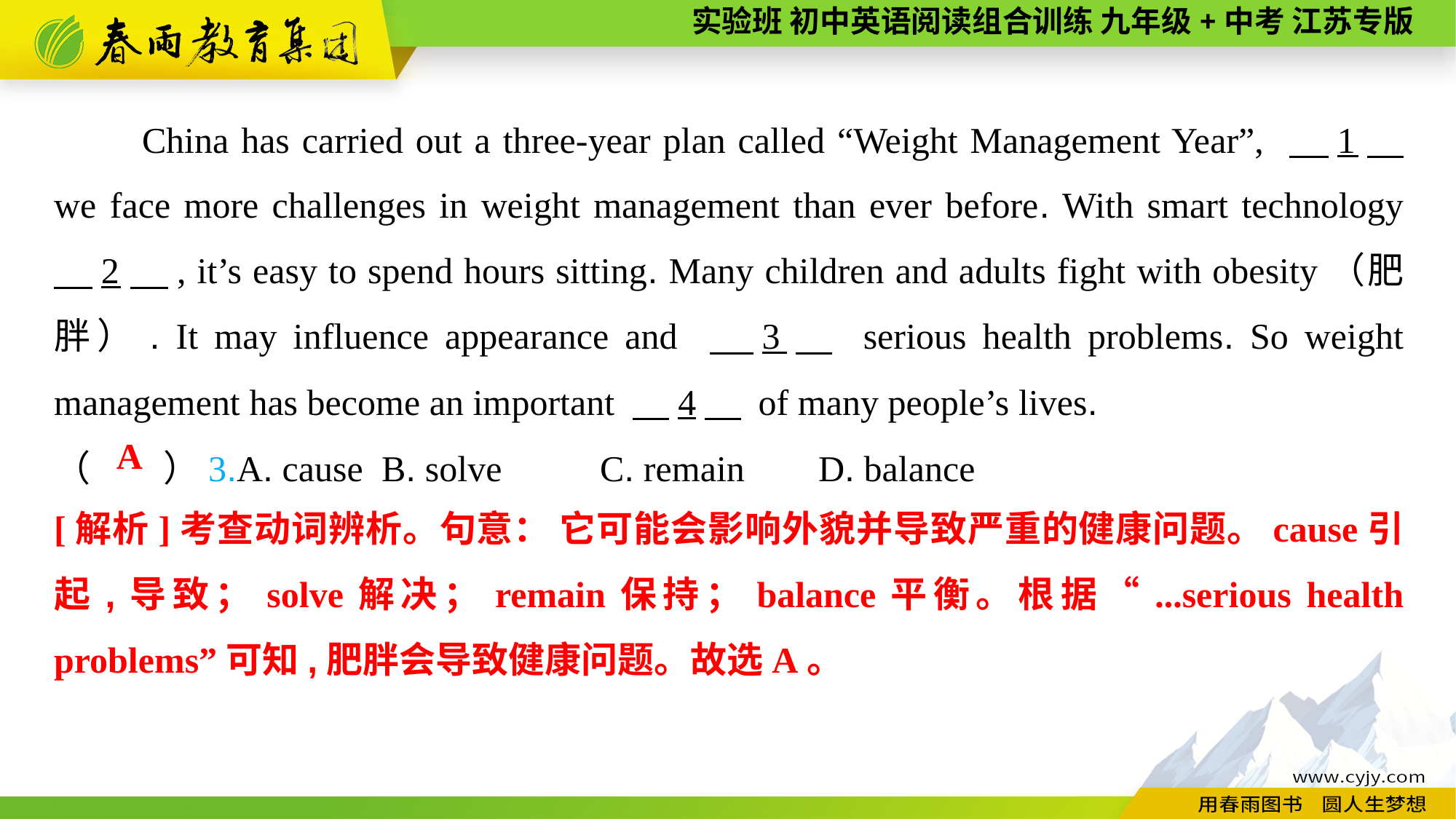

China has carried out a three-year plan called “Weight Management Year”, 　1　 we face more challenges in weight management than ever before. With smart technology 　2　, it’s easy to spend hours sitting. Many children and adults fight with obesity（肥胖）. It may influence appearance and 　3　 serious health problems. So weight management has become an important 　4　 of many people’s lives.
（　　）3.A. cause	B. solve	C. remain	D. balance
A
[解析]考查动词辨析。句意： 它可能会影响外貌并导致严重的健康问题。cause引起,导致；solve解决；remain保持；balance平衡。根据“...serious health problems”可知,肥胖会导致健康问题。故选A。